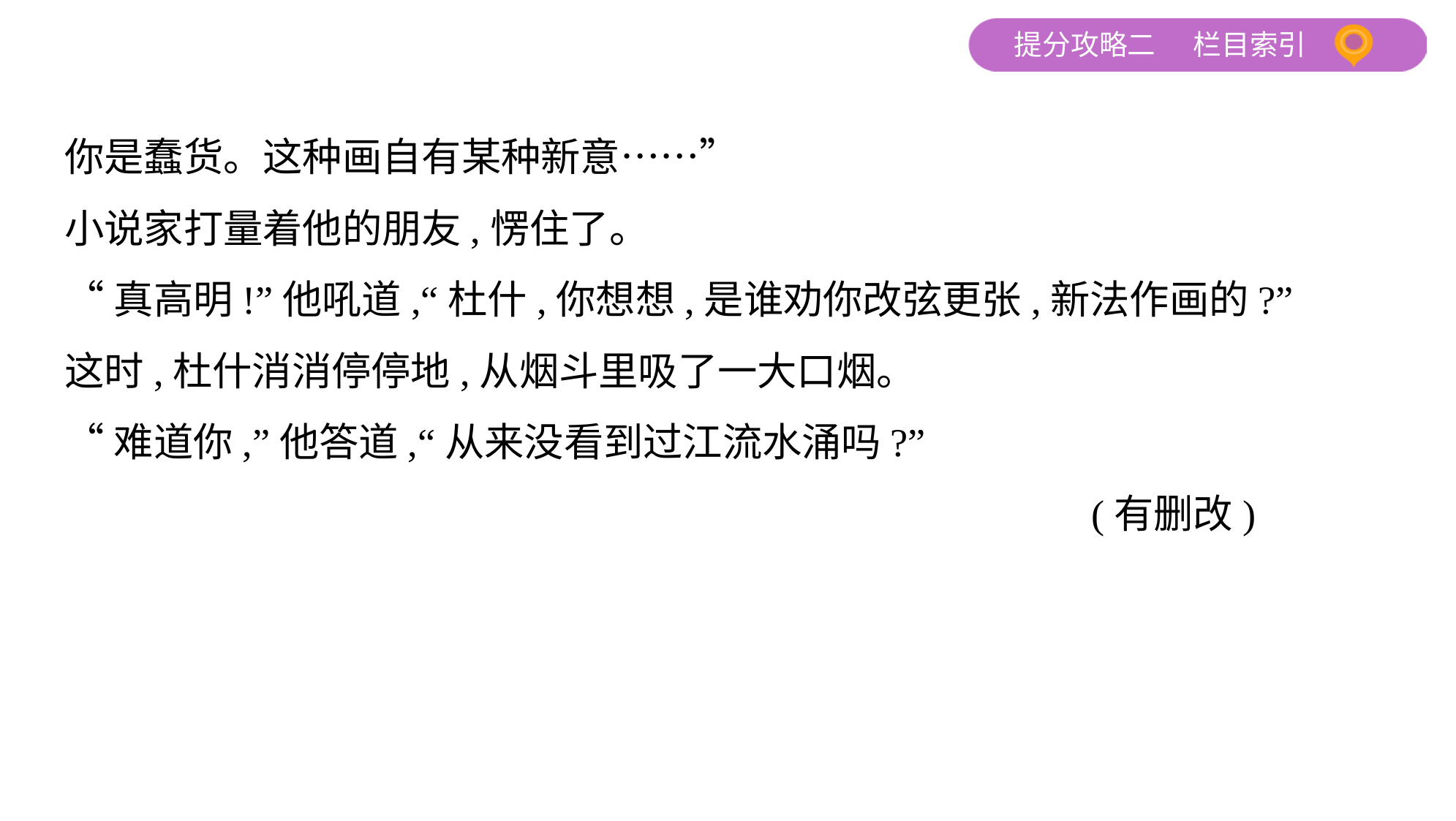

你是蠢货。这种画自有某种新意……”
小说家打量着他的朋友,愣住了。
“真高明!”他吼道,“杜什,你想想,是谁劝你改弦更张,新法作画的?”
这时,杜什消消停停地,从烟斗里吸了一大口烟。
“难道你,”他答道,“从来没看到过江流水涌吗?”
                                                                                                        (有删改)